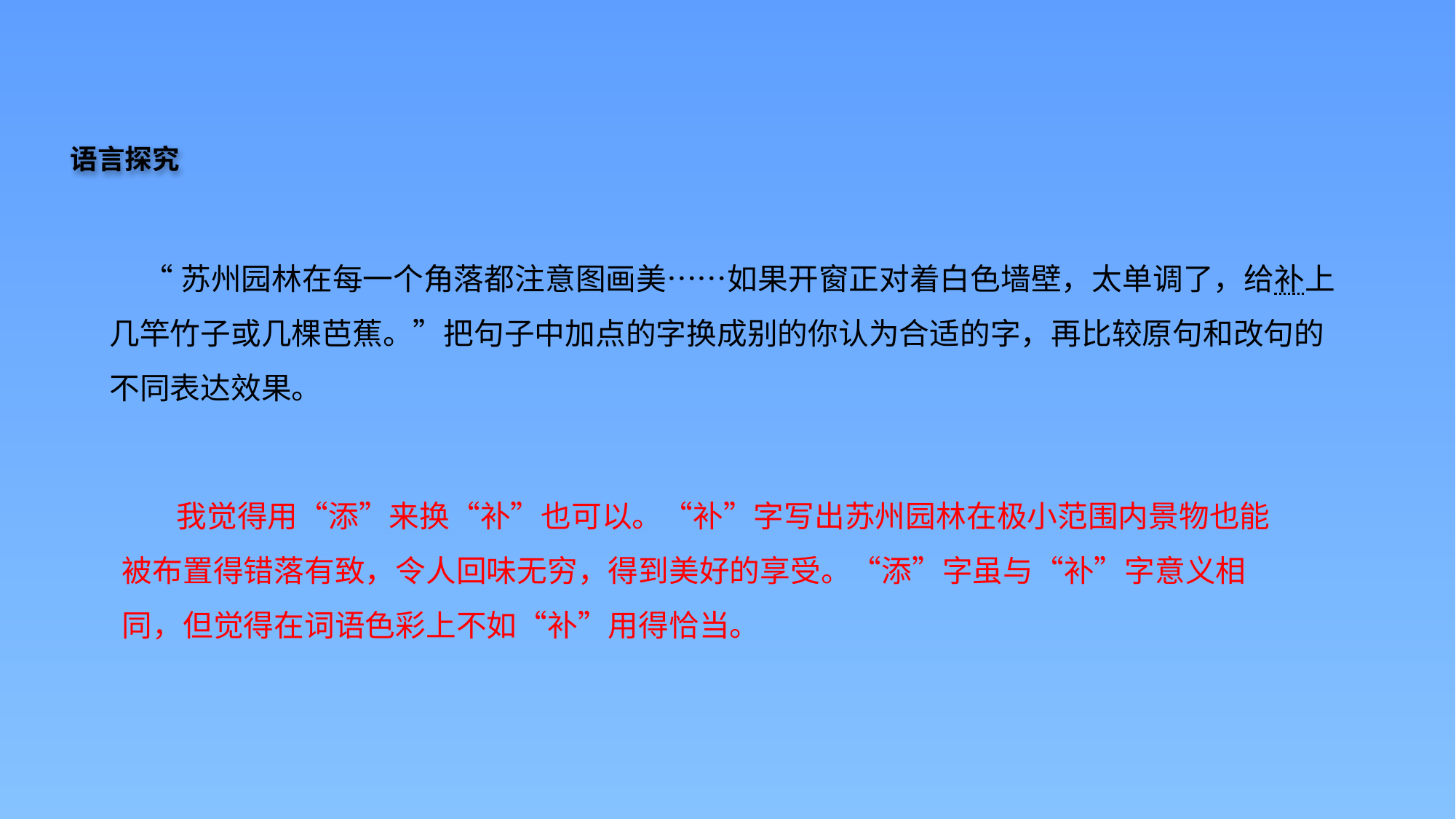

语言探究
     “苏州园林在每一个角落都注意图画美……如果开窗正对着白色墙壁，太单调了，给补上几竿竹子或几棵芭蕉。”把句子中加点的字换成别的你认为合适的字，再比较原句和改句的不同表达效果。

       我觉得用“添”来换“补”也可以。“补”字写出苏州园林在极小范围内景物也能被布置得错落有致，令人回味无穷，得到美好的享受。“添”字虽与“补”字意义相同，但觉得在词语色彩上不如“补”用得恰当。